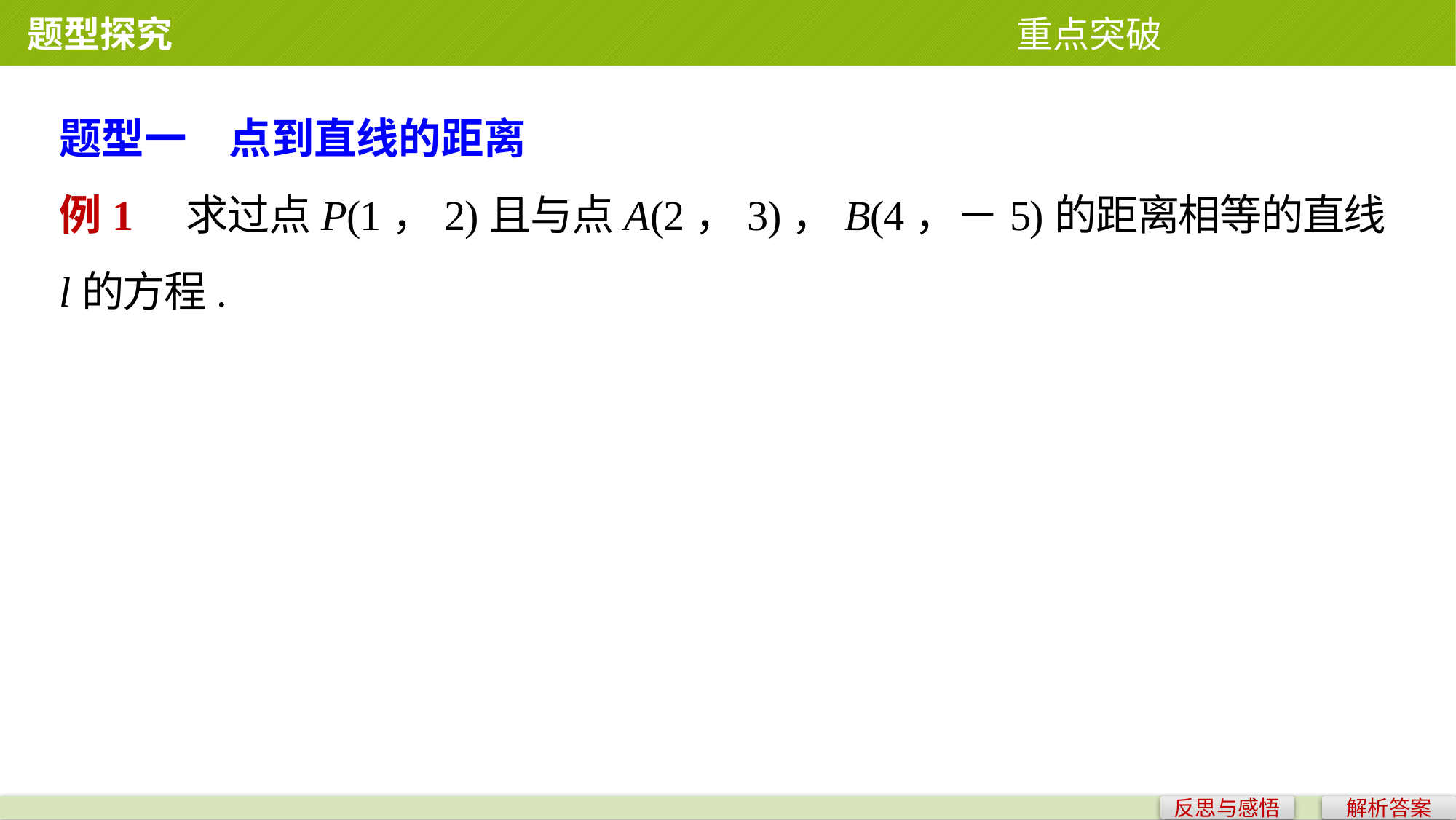

题型探究                                                                                                       重点突破
题型一　点到直线的距离
例1　求过点P(1，2)且与点A(2，3)，B(4，－5)的距离相等的直线l的方程.
反思与感悟
解析答案